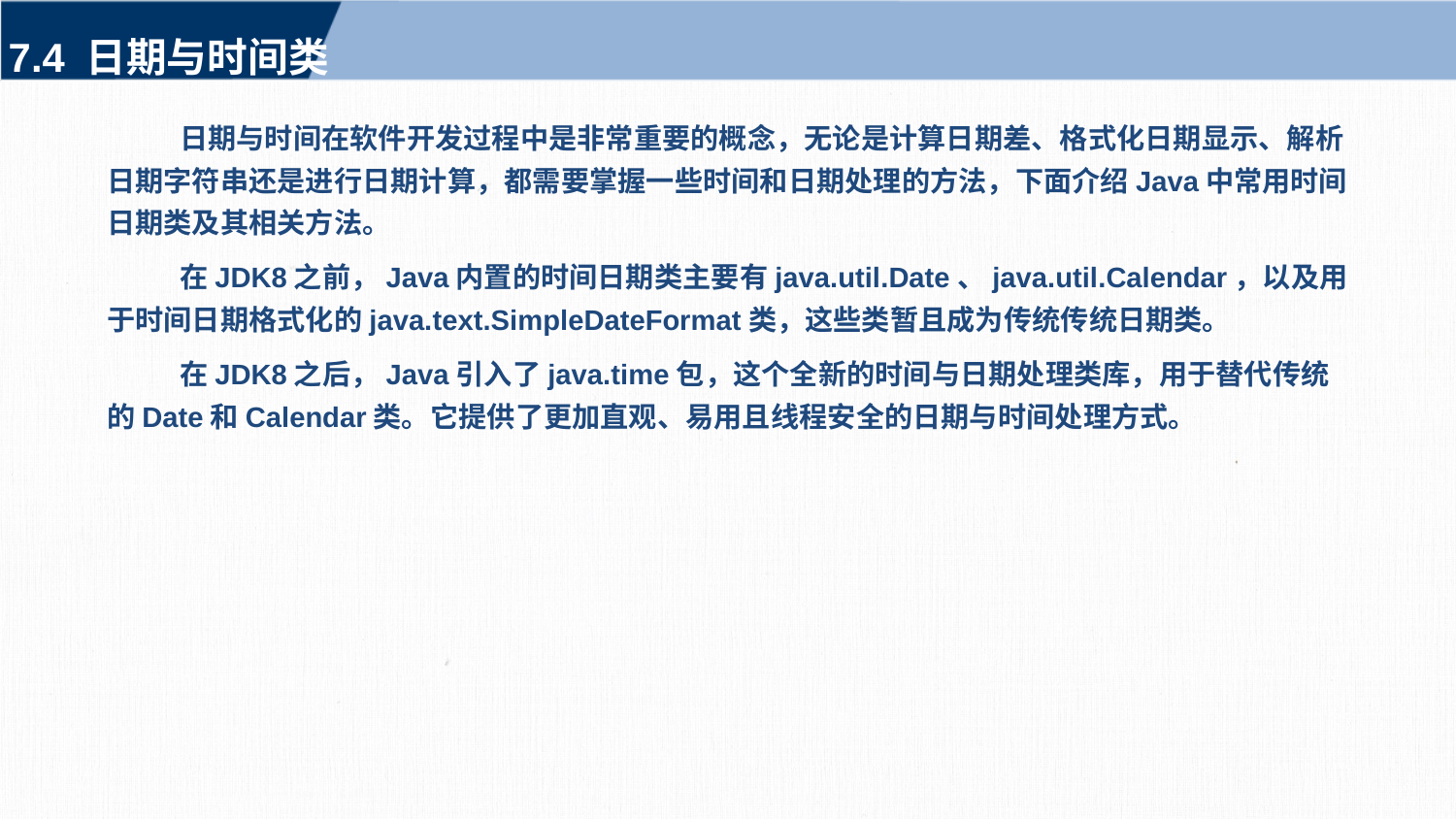

7.4 日期与时间类

日期与时间在软件开发过程中是非常重要的概念，无论是计算日期差、格式化日期显示、解析日期字符串还是进行日期计算，都需要掌握一些时间和日期处理的方法，下面介绍Java中常用时间日期类及其相关方法。
在JDK8之前，Java内置的时间日期类主要有java.util.Date、java.util.Calendar，以及用于时间日期格式化的java.text.SimpleDateFormat类，这些类暂且成为传统传统日期类。
在JDK8之后，Java引入了java.time包，这个全新的时间与日期处理类库，用于替代传统的Date和Calendar类。它提供了更加直观、易用且线程安全的日期与时间处理方式。